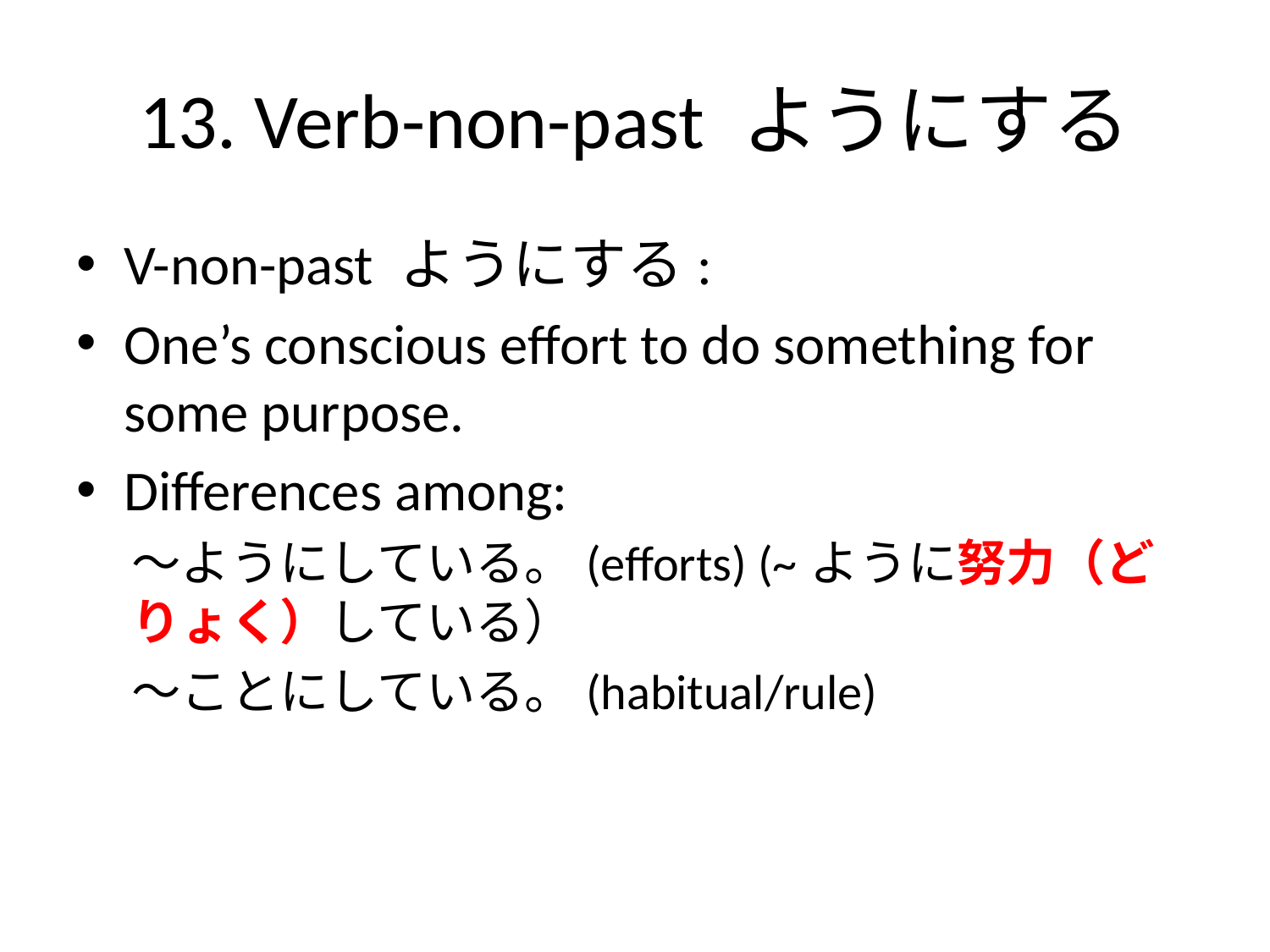

# 13. Verb-non-past ようにする
V-non-past ようにする:
One’s conscious effort to do something for some purpose.
Differences among:
〜ようにしている。(efforts) (~ように努力（どりょく）している）
〜ことにしている。(habitual/rule)